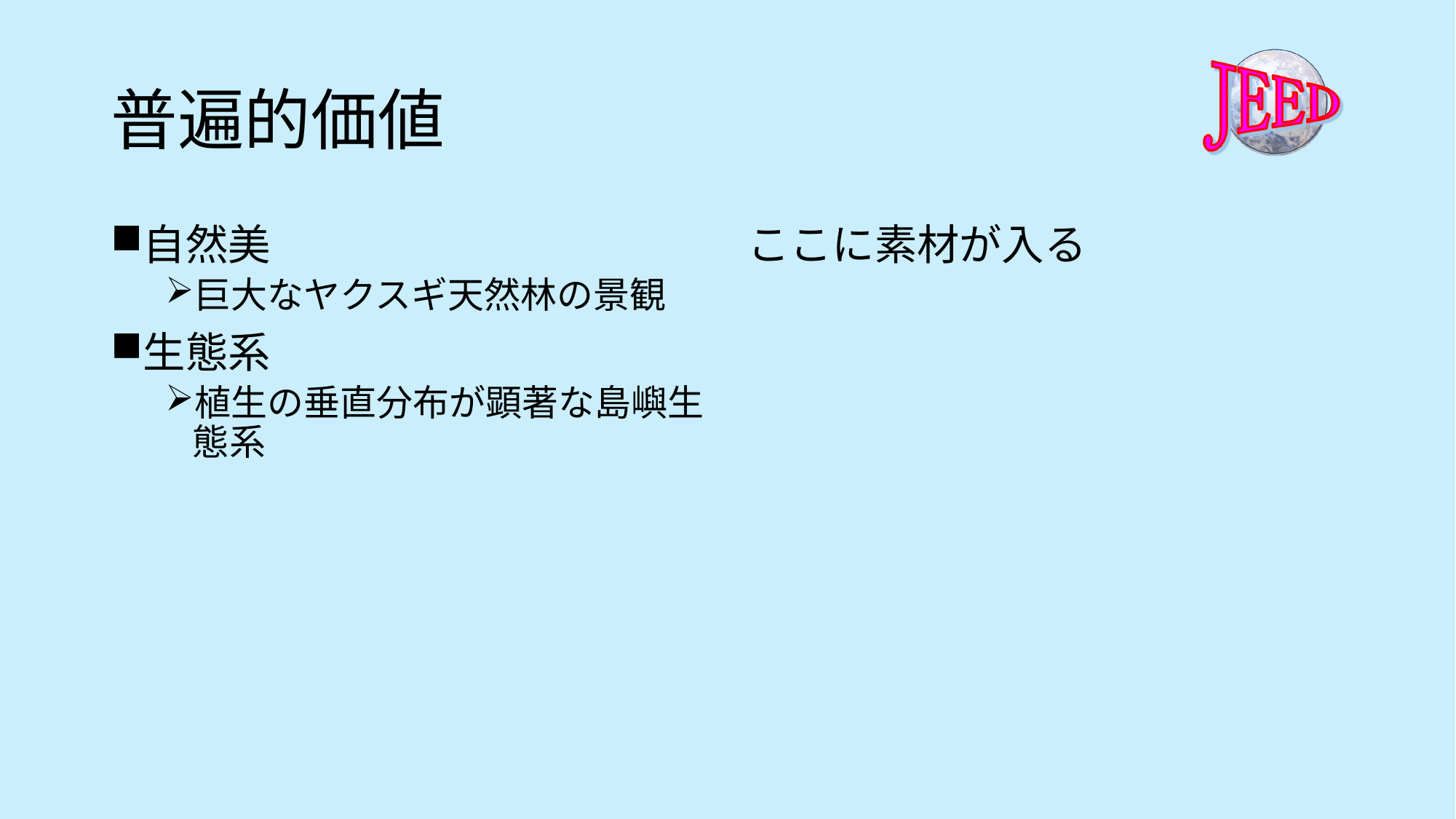

# 普遍的価値
自然美
巨大なヤクスギ天然林の景観
生態系
植生の垂直分布が顕著な島嶼生態系
ここに素材が入る